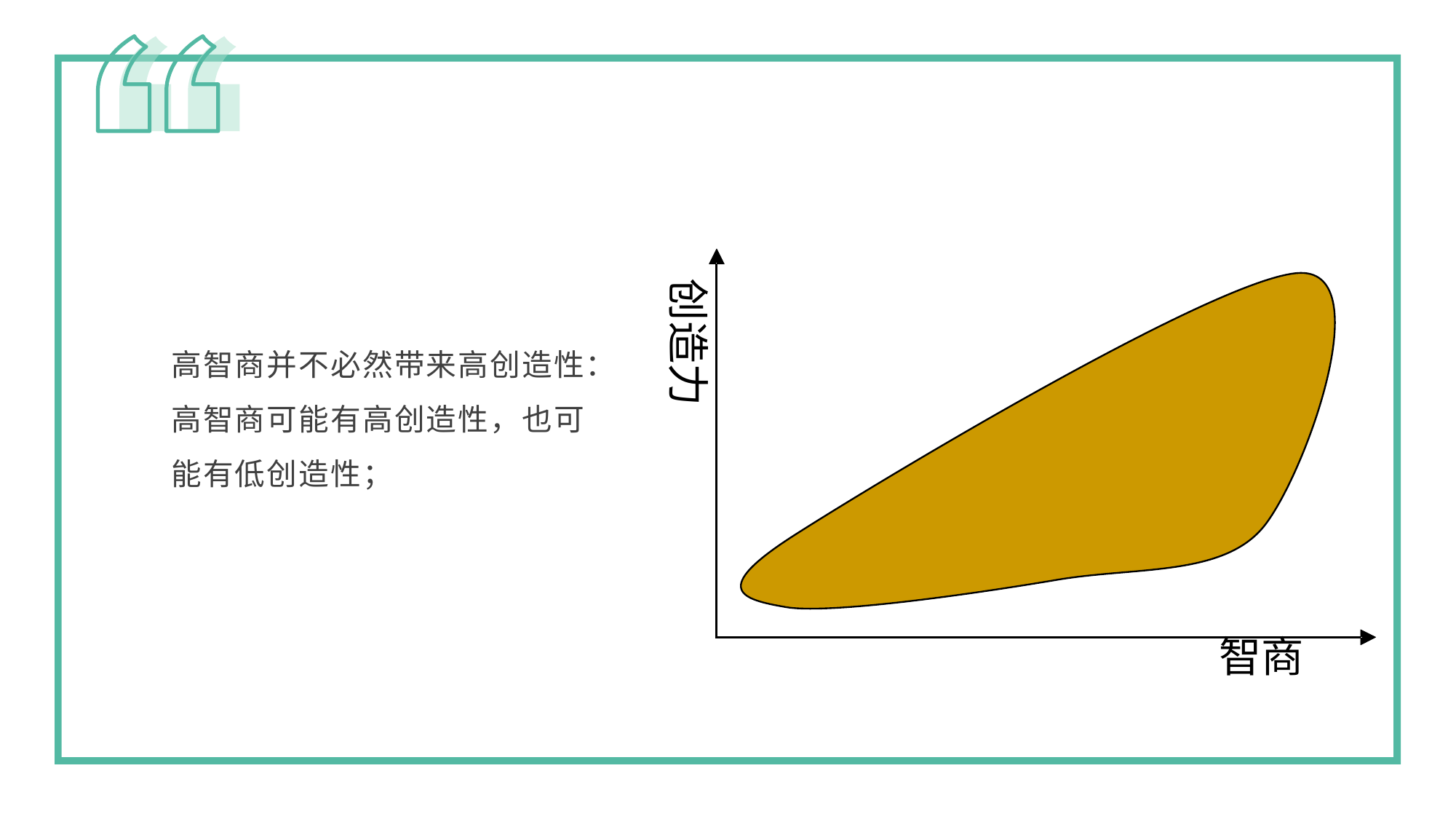

创造力
智商

高智商并不必然带来高创造性：高智商可能有高创造性，也可能有低创造性；